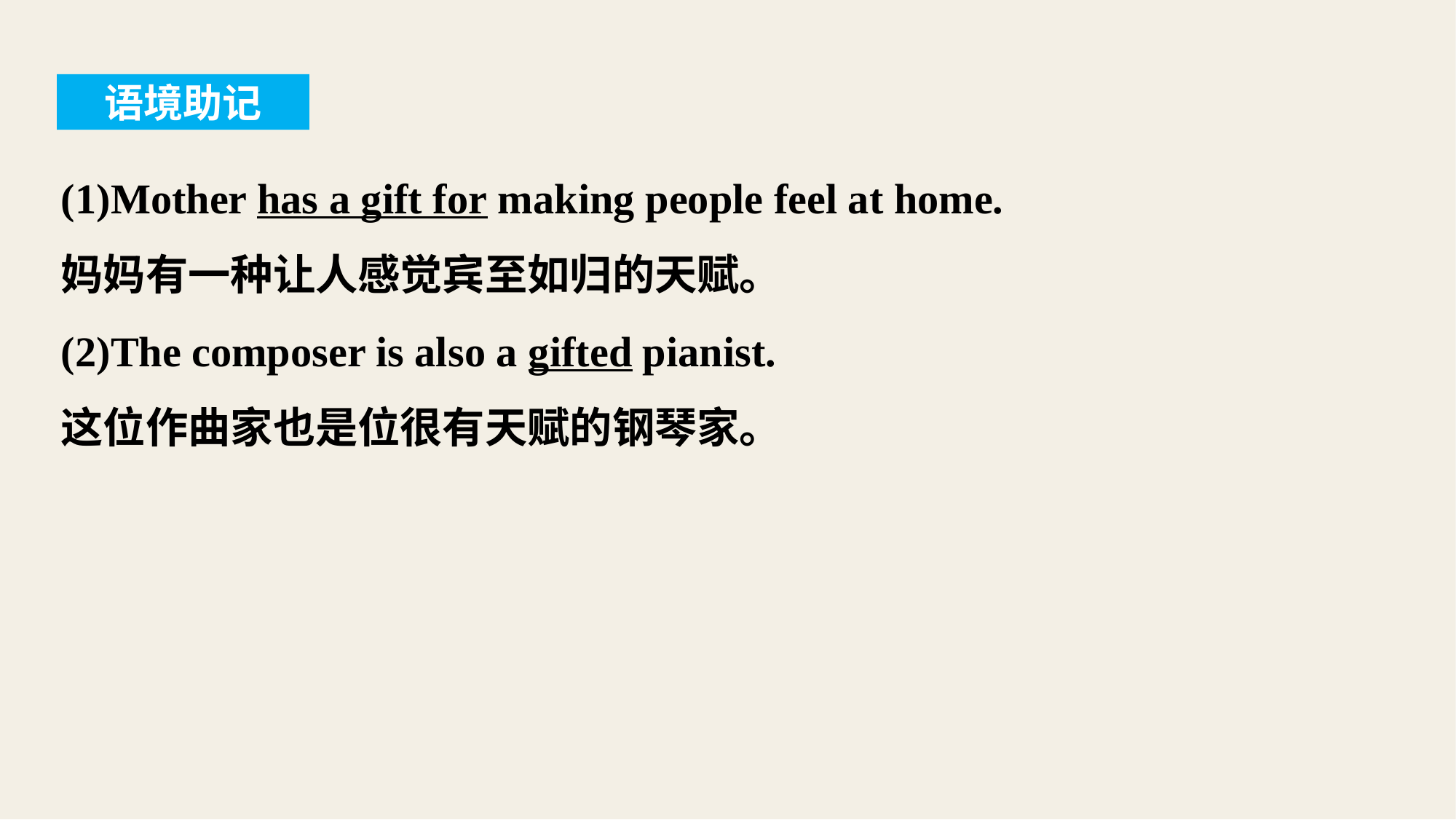

语境助记
(1)Mother has a gift for making people feel at home.
妈妈有一种让人感觉宾至如归的天赋。
(2)The composer is also a gifted pianist.
这位作曲家也是位很有天赋的钢琴家。